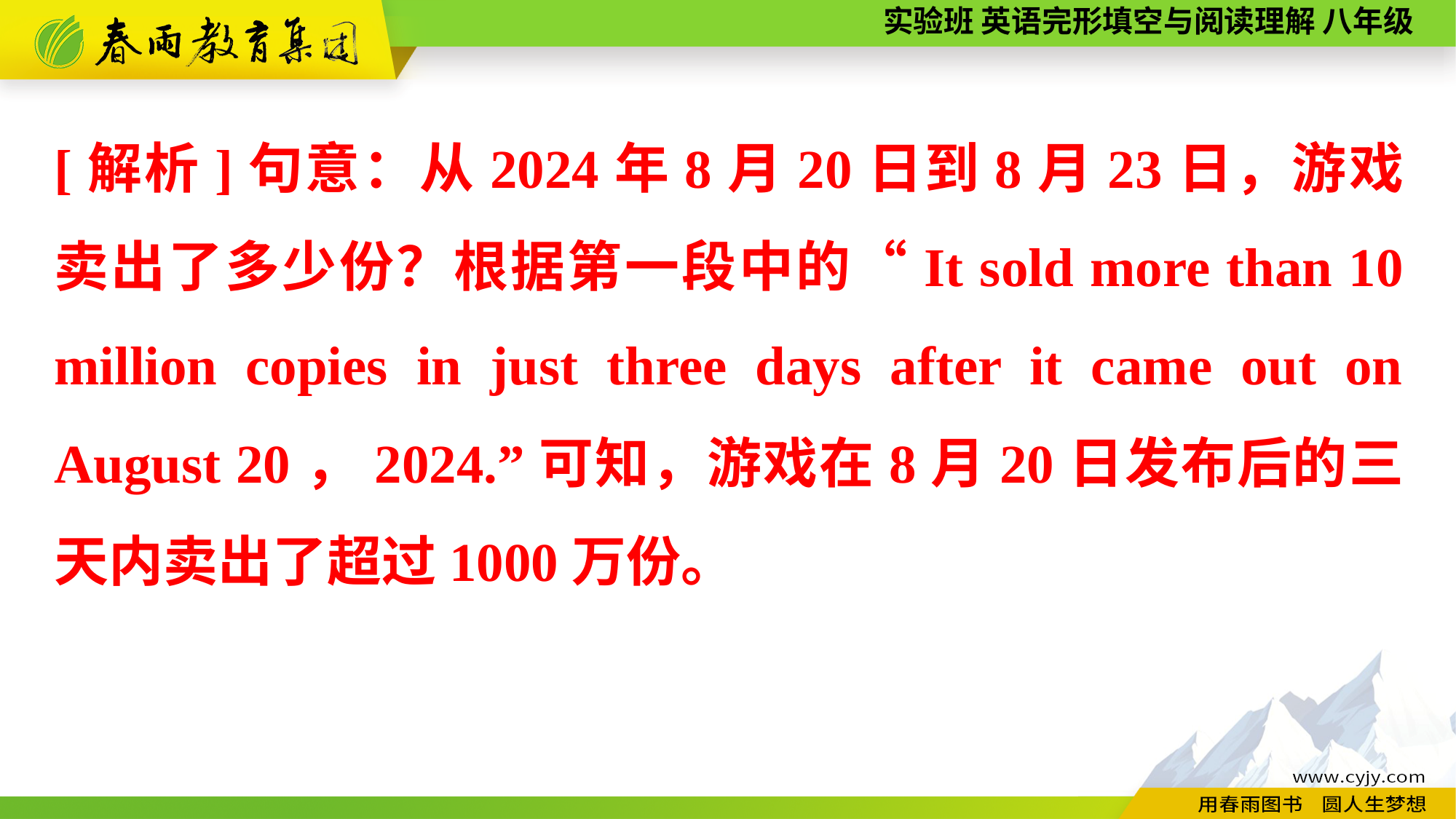

[解析]句意：从2024年8月20日到8月23日，游戏卖出了多少份？根据第一段中的“It sold more than 10 million copies in just three days after it came out on August 20，2024.”可知，游戏在8月20日发布后的三天内卖出了超过1000万份。